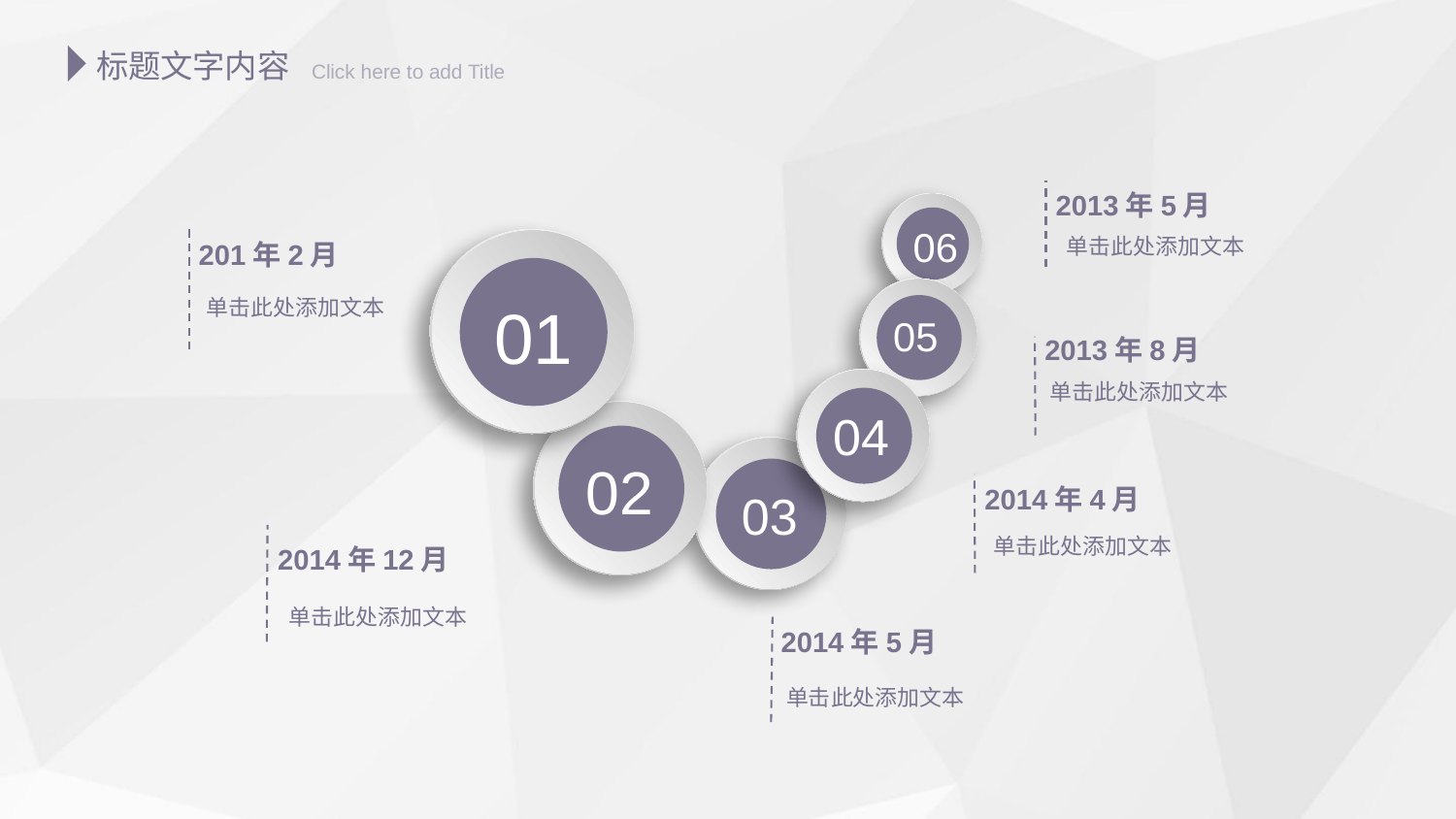

标题文字内容
  Click here to add Title

2013年5月

06
单击此处添加文本

01
201年2月

05
单击此处添加文本
2013年8月

04
单击此处添加文本

02

03
2014年4月
单击此处添加文本
2014年12月
单击此处添加文本
2014年5月
单击此处添加文本